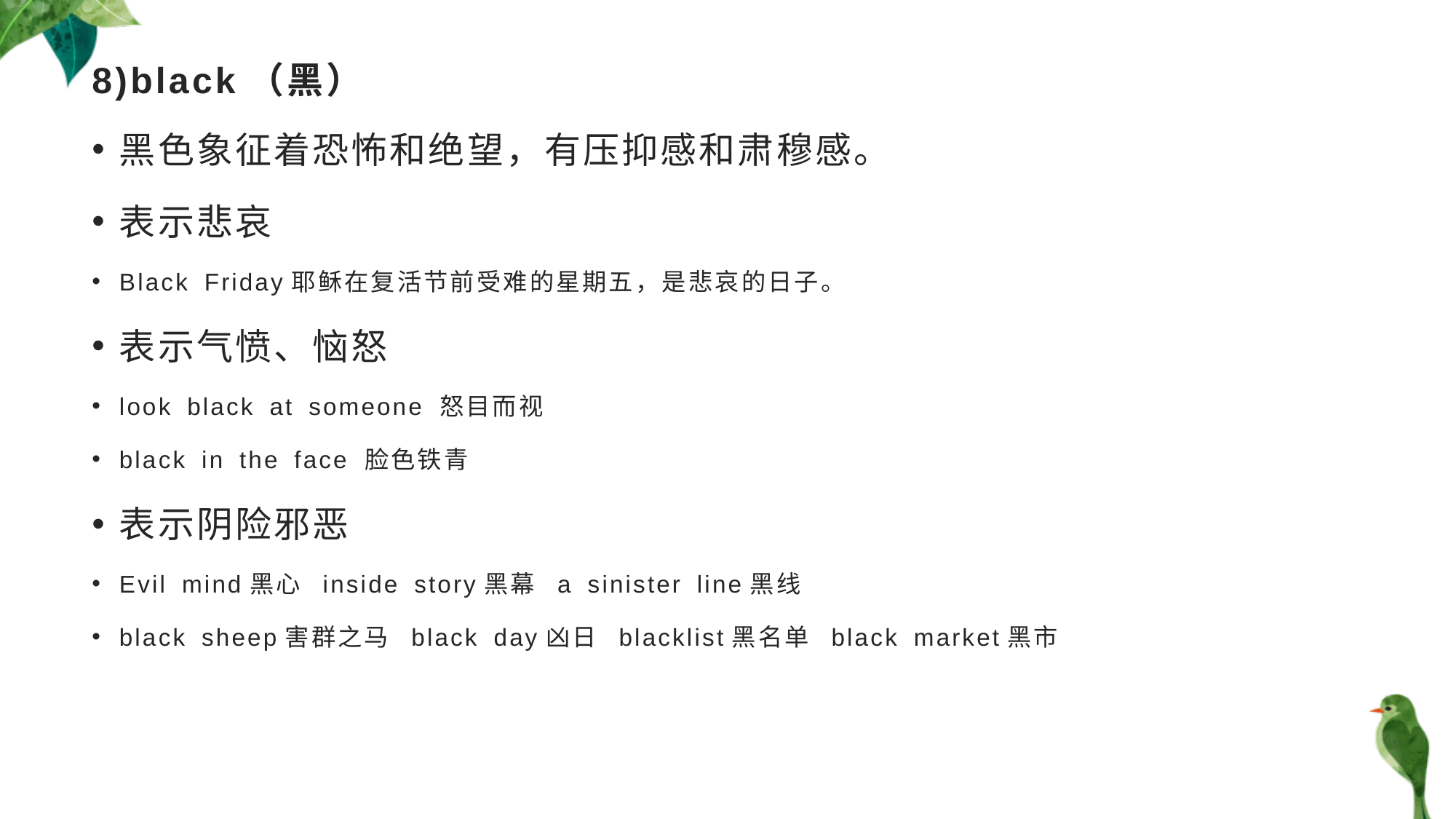

# 8)black（黑）
黑色象征着恐怖和绝望，有压抑感和肃穆感。
表示悲哀
Black Friday耶稣在复活节前受难的星期五，是悲哀的日子。
表示气愤、恼怒
look black at someone 怒目而视
black in the face 脸色铁青
表示阴险邪恶
Evil mind黑心 inside story黑幕 a sinister line黑线
black sheep害群之马 black day凶日 blacklist黑名单 black market黑市